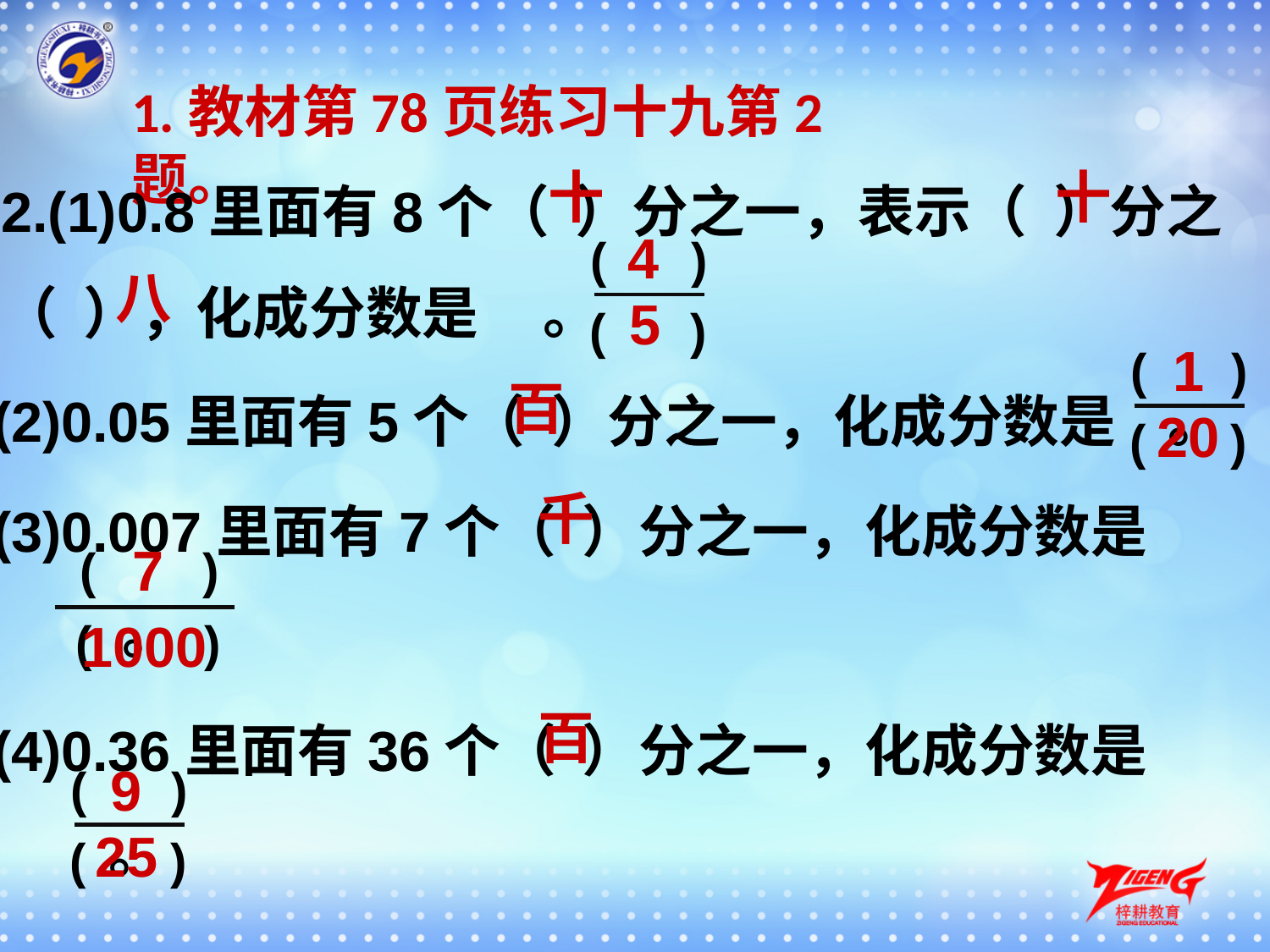

1.教材第78页练习十九第2题。
2.(1)0.8里面有8个（  ）分之一，表示（  ）分之（  ），化成分数是     。
十
十
4
(　 )
八
5
(　 )
1
(　 )
(2)0.05里面有5个（  ）分之一，化成分数是    。
百
20
(　 )
(3)0.007里面有7个（  ）分之一，化成分数是
         。
千
7
(　   )
1000
(  　 )
(4)0.36里面有36个（  ）分之一，化成分数是
        。
百
9
(　 )
25
(　 )